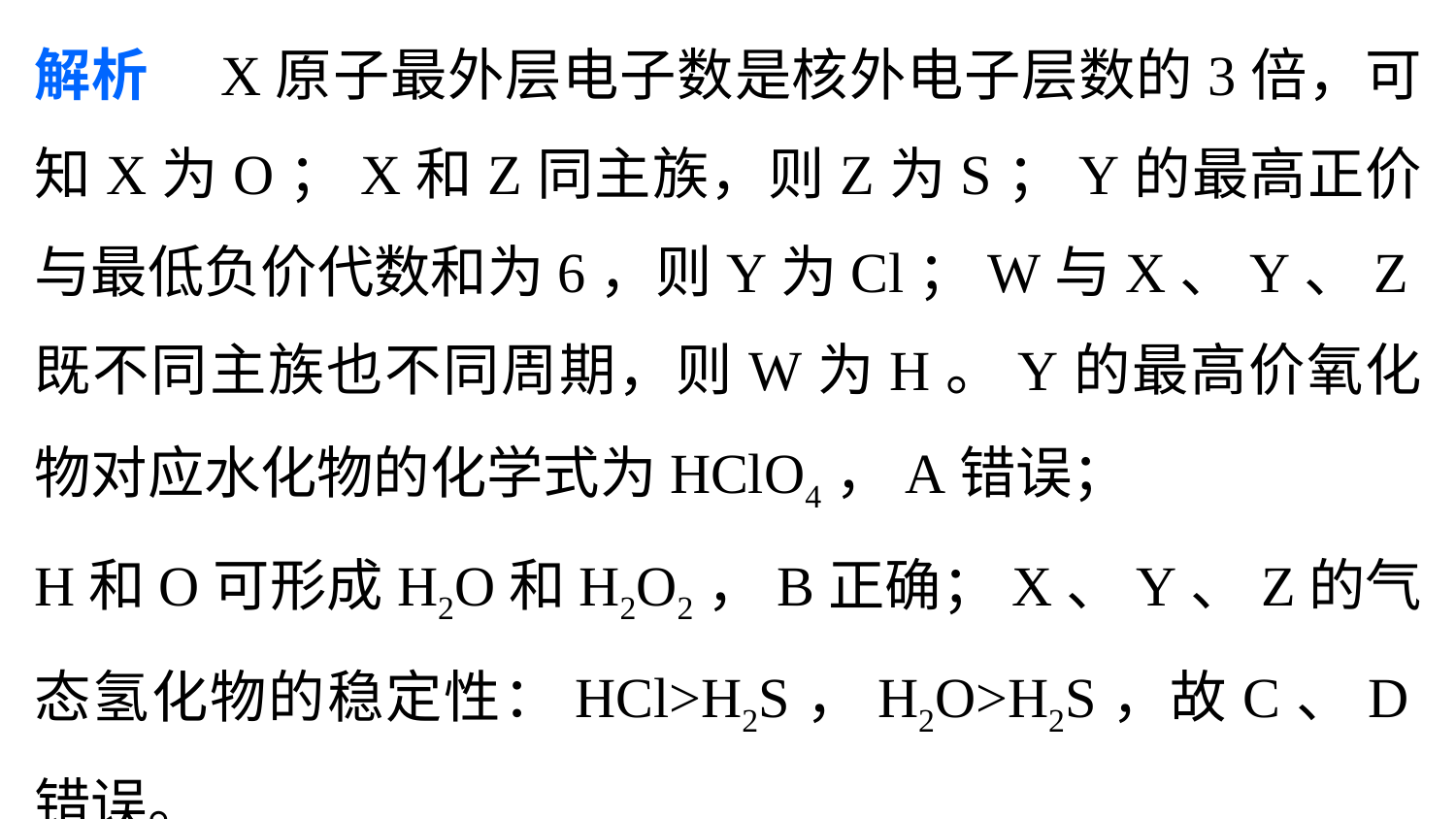

解析　X原子最外层电子数是核外电子层数的3倍，可知X为O；X和Z同主族，则Z为S；Y的最高正价与最低负价代数和为6，则Y为Cl；W与X、Y、Z既不同主族也不同周期，则W为H。Y的最高价氧化物对应水化物的化学式为HClO4，A错误；
H和O可形成H2O和H2O2，B正确；X、Y、Z的气态氢化物的稳定性：HCl>H2S，H2O>H2S，故C、D错误。
答案　B